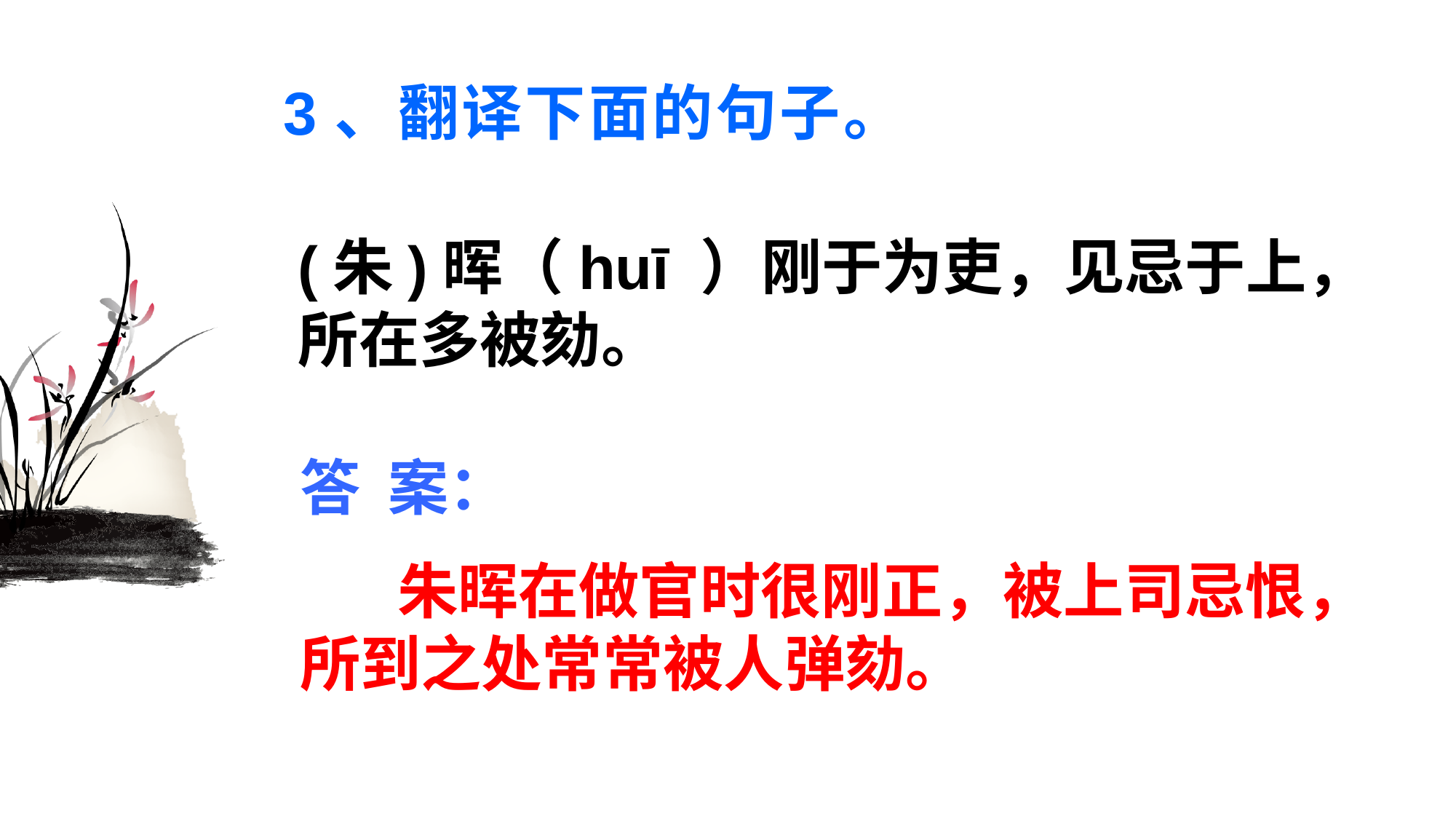

# 3、翻译下面的句子。
(朱)晖（huī ）刚于为吏，见忌于上，
所在多被劾。
答  案：
      朱晖在做官时很刚正，被上司忌恨，所到之处常常被人弹劾。